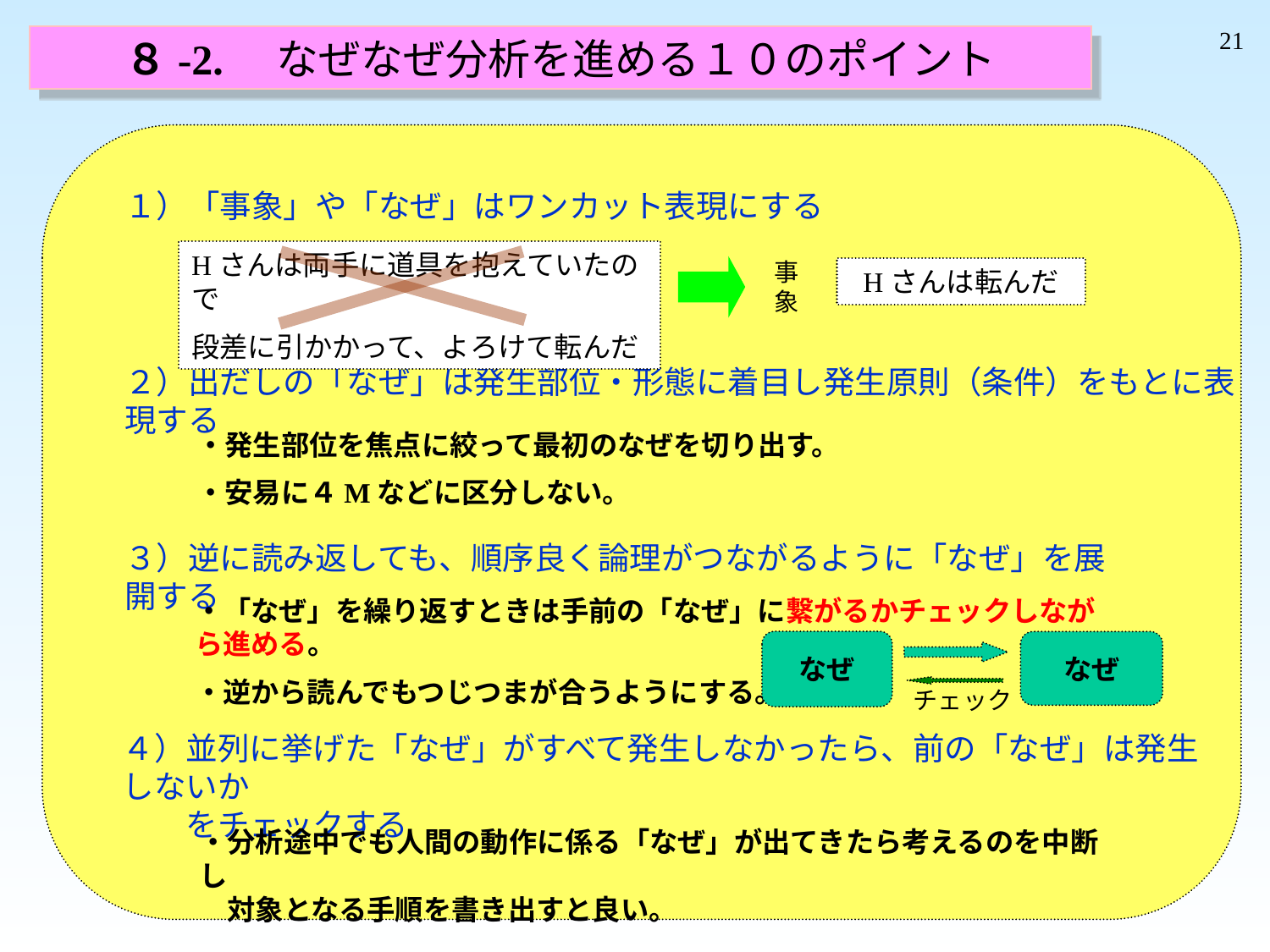

21
８-2.　なぜなぜ分析を進める１０のポイント

１）「事象」や「なぜ」はワンカット表現にする
Hさんは両手に道具を抱えていたので
段差に引かかって、よろけて転んだ
事象

Hさんは転んだ

２）出だしの「なぜ」は発生部位・形態に着目し発生原則（条件）をもとに表現する
・発生部位を焦点に絞って最初のなぜを切り出す。
・安易に４Mなどに区分しない。
３）逆に読み返しても、順序良く論理がつながるように「なぜ」を展開する
・「なぜ」を繰り返すときは手前の「なぜ」に繋がるかチェックしながら進める。
・逆から読んでもつじつまが合うようにする。
なぜ
なぜ

チェック
４）並列に挙げた「なぜ」がすべて発生しなかったら、前の「なぜ」は発生しないか　
　　をチェックする
・分析途中でも人間の動作に係る「なぜ」が出てきたら考えるのを中断し
　対象となる手順を書き出すと良い。